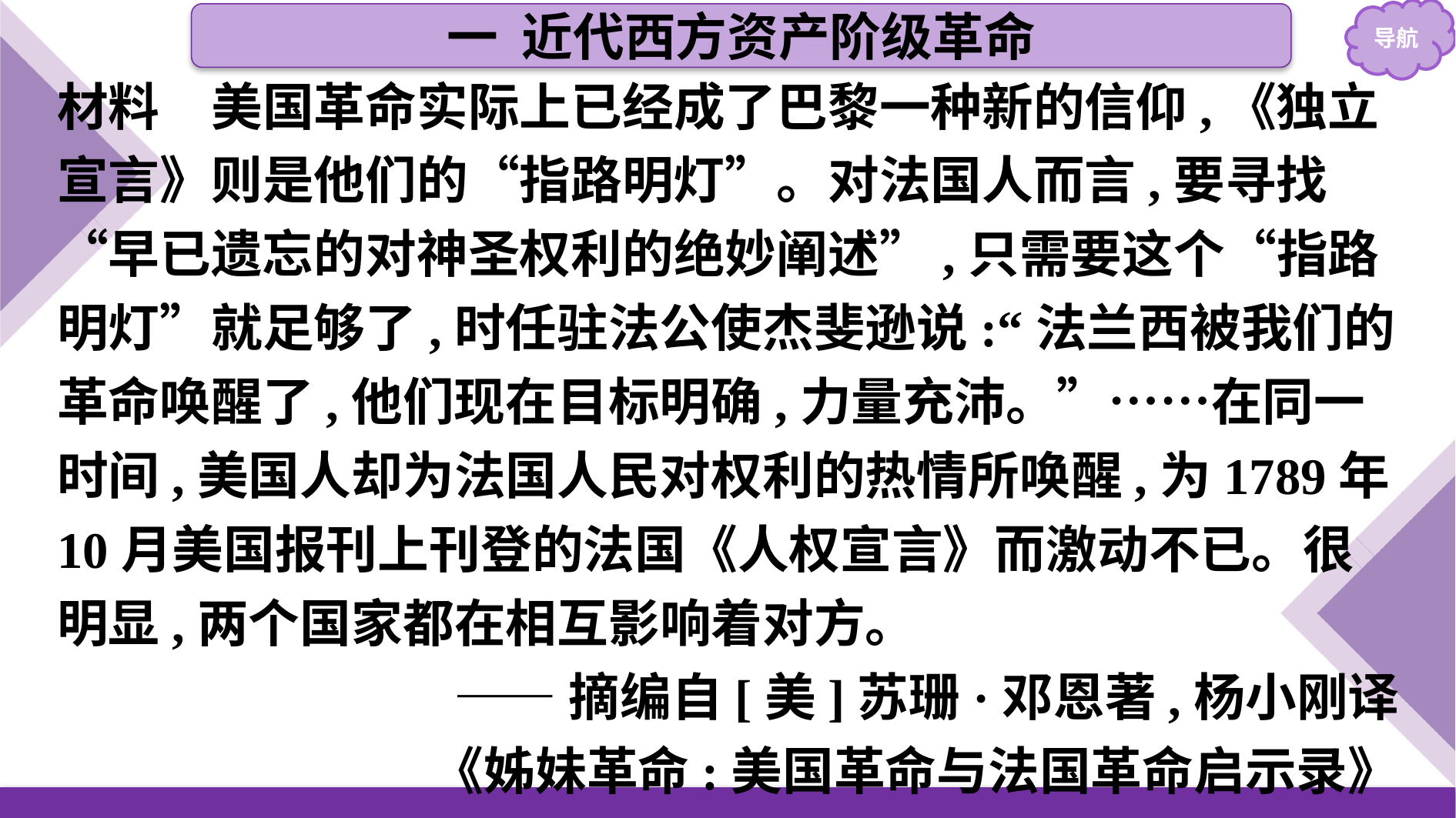

一  近代西方资产阶级革命
材料　美国革命实际上已经成了巴黎一种新的信仰,《独立宣言》则是他们的“指路明灯”。对法国人而言,要寻找“早已遗忘的对神圣权利的绝妙阐述”,只需要这个“指路明灯”就足够了,时任驻法公使杰斐逊说:“法兰西被我们的革命唤醒了,他们现在目标明确,力量充沛。”……在同一时间,美国人却为法国人民对权利的热情所唤醒,为1789年10月美国报刊上刊登的法国《人权宣言》而激动不已。很明显,两个国家都在相互影响着对方。
——摘编自[美]苏珊·邓恩著,杨小刚译
《姊妹革命:美国革命与法国革命启示录》